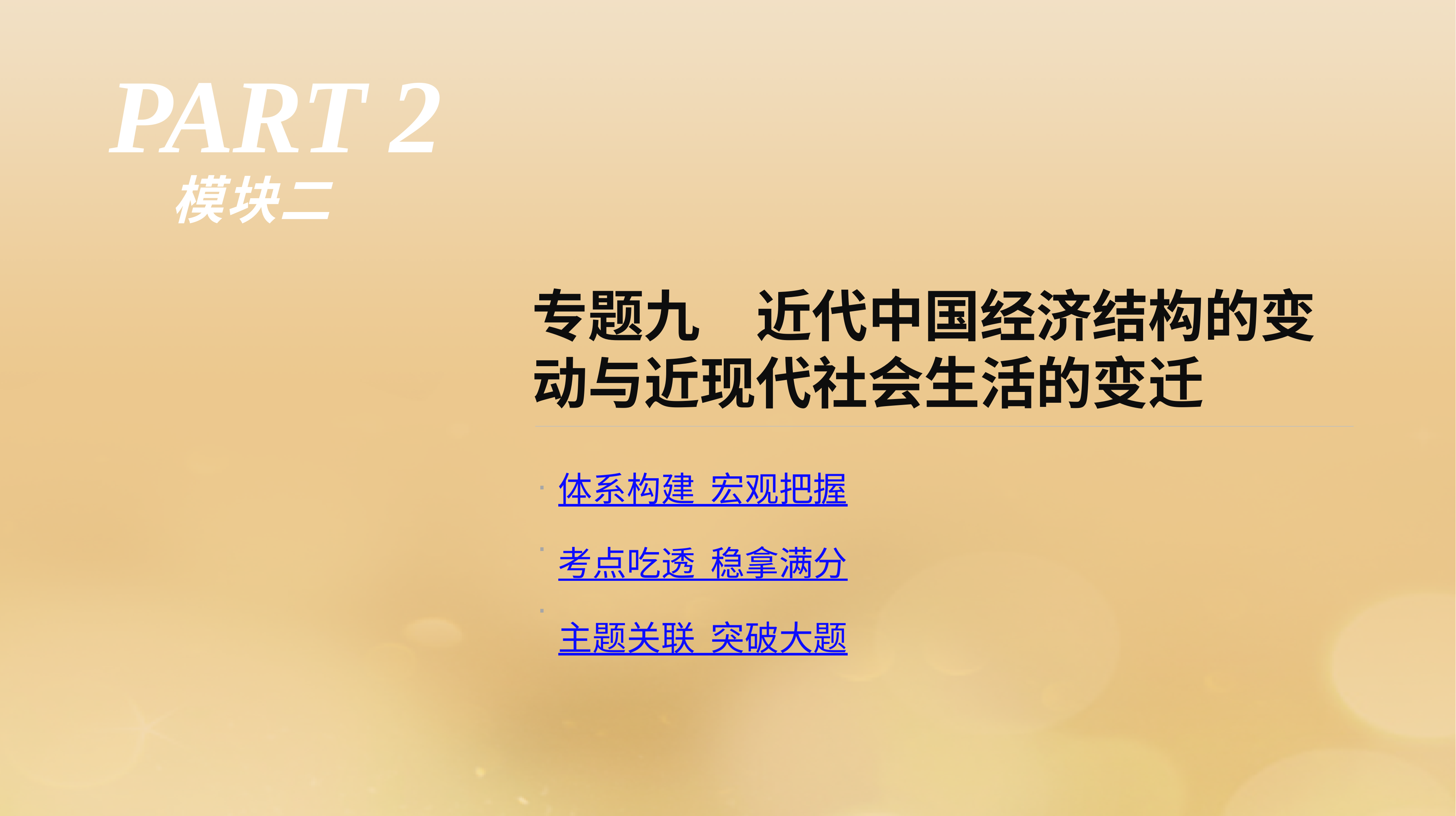

PART 2
模块二
专题九　近代中国经济结构的变动与近现代社会生活的变迁
·
·
·
体系构建  宏观把握
考点吃透  稳拿满分
主题关联  突破大题